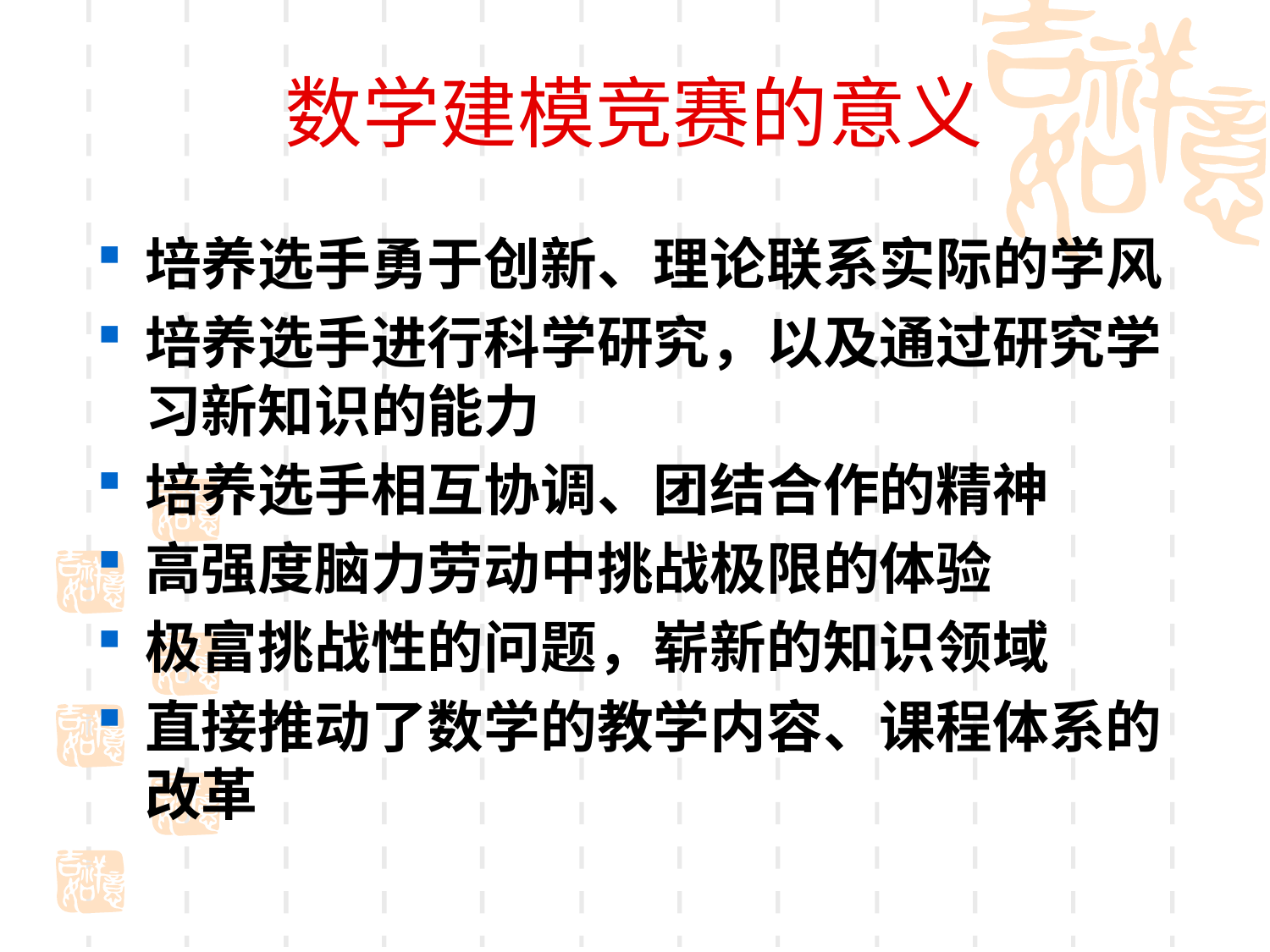

# 数学建模竞赛的意义
培养选手勇于创新、理论联系实际的学风
培养选手进行科学研究，以及通过研究学习新知识的能力
培养选手相互协调、团结合作的精神
高强度脑力劳动中挑战极限的体验
极富挑战性的问题，崭新的知识领域
直接推动了数学的教学内容、课程体系的改革